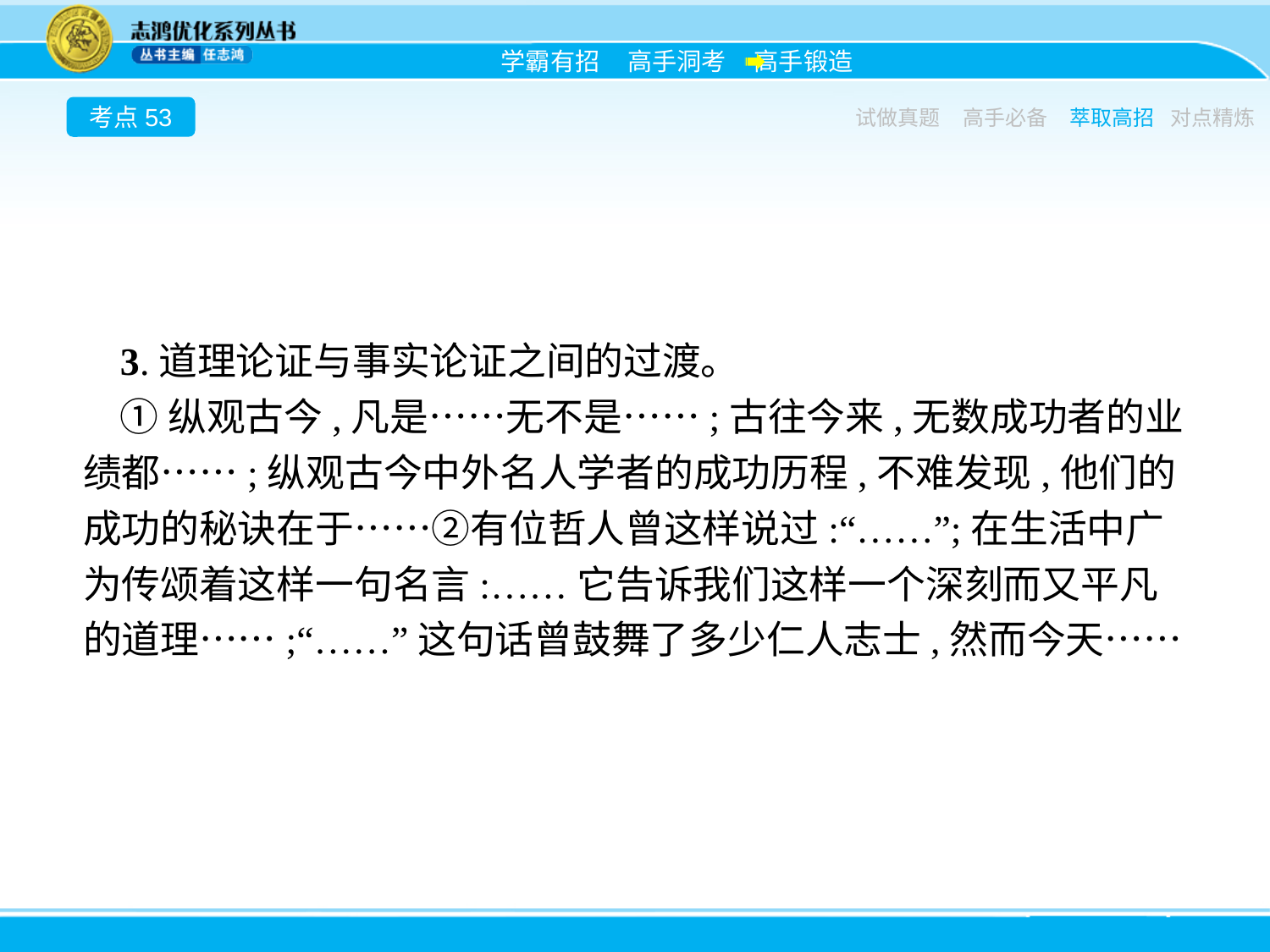

考点53
试做真题
高手必备
萃取高招
对点精炼
3.道理论证与事实论证之间的过渡。
①纵观古今,凡是……无不是……;古往今来,无数成功者的业绩都……;纵观古今中外名人学者的成功历程,不难发现,他们的成功的秘诀在于……②有位哲人曾这样说过:“……”;在生活中广为传颂着这样一句名言:……它告诉我们这样一个深刻而又平凡的道理……;“……”这句话曾鼓舞了多少仁人志士,然而今天……